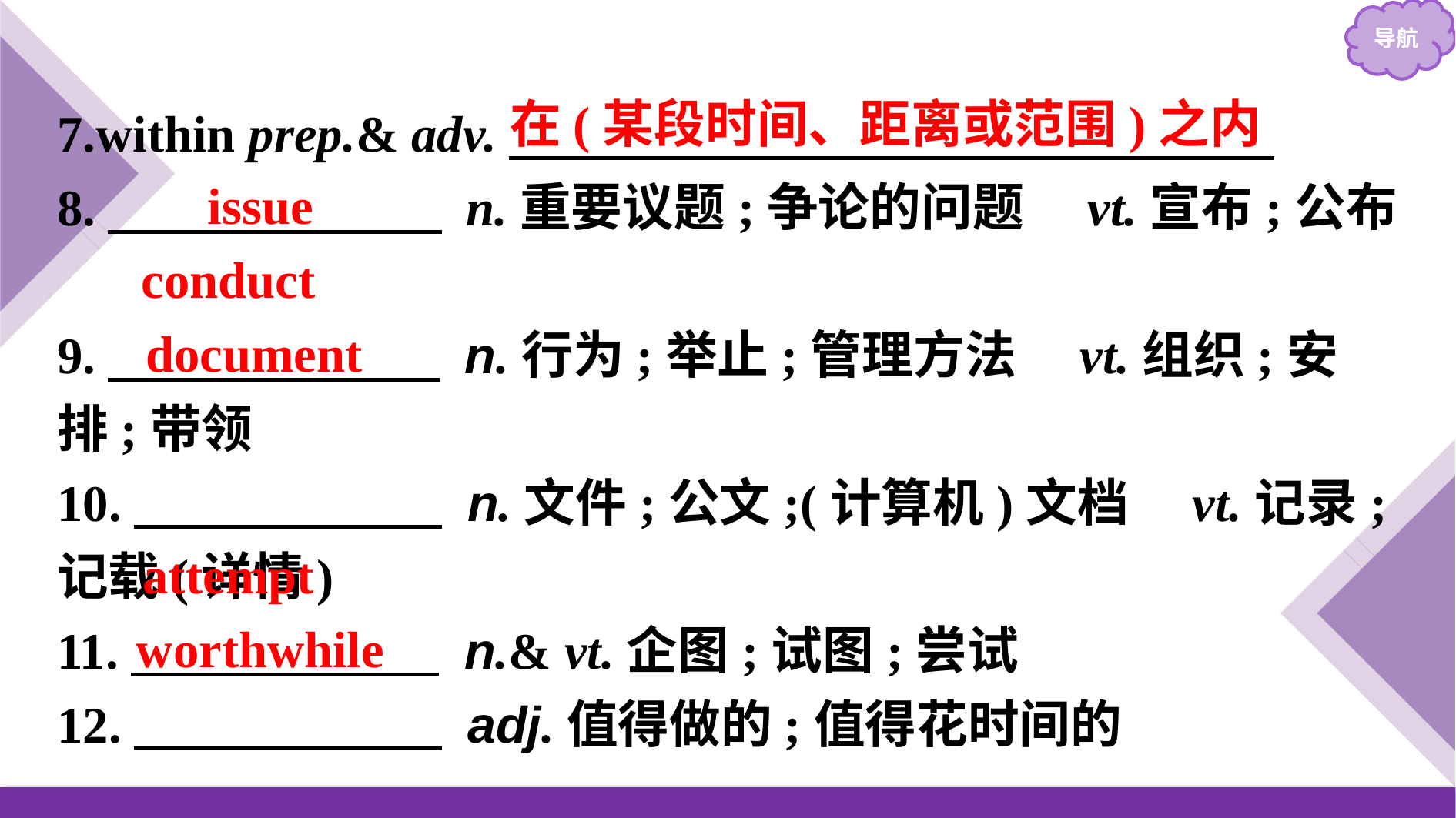

7.within prep.& adv.
8.　　　　　　  n.重要议题;争论的问题　vt.宣布;公布
9.　  　　　　　 n.行为;举止;管理方法　vt.组织;安排;带领
10.　　　　　　 n.文件;公文;(计算机)文档　vt.记录;记载(详情)
11.　　　　　　 n.& vt.企图;试图;尝试
12.　　　　　　 adj.值得做的;值得花时间的
在(某段时间、距离或范围)之内
issue
conduct
document

attempt
worthwhile